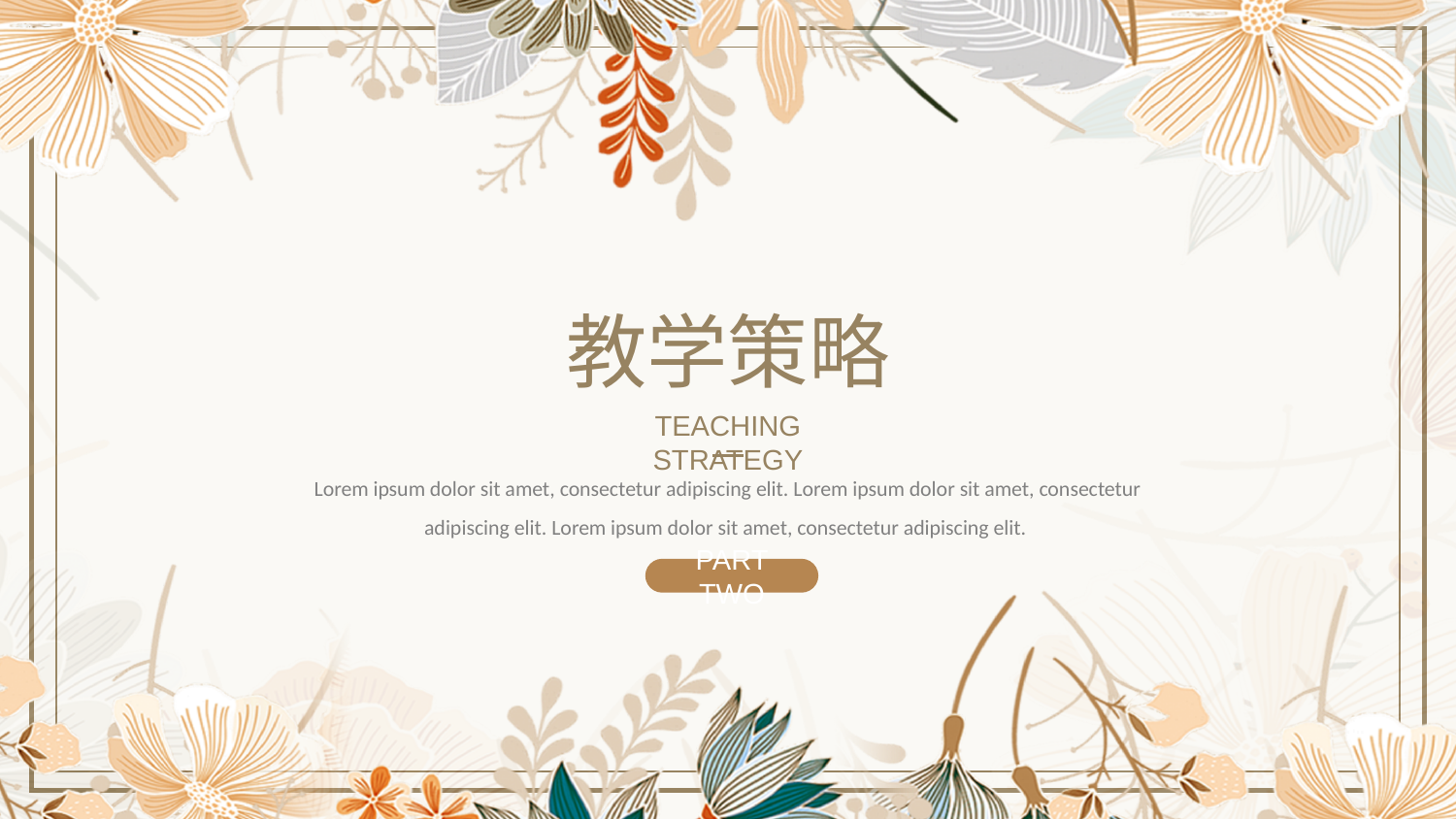

教学策略
TEACHING STRATEGY
Lorem ipsum dolor sit amet, consectetur adipiscing elit. Lorem ipsum dolor sit amet, consectetur adipiscing elit. Lorem ipsum dolor sit amet, consectetur adipiscing elit.
PART TWO